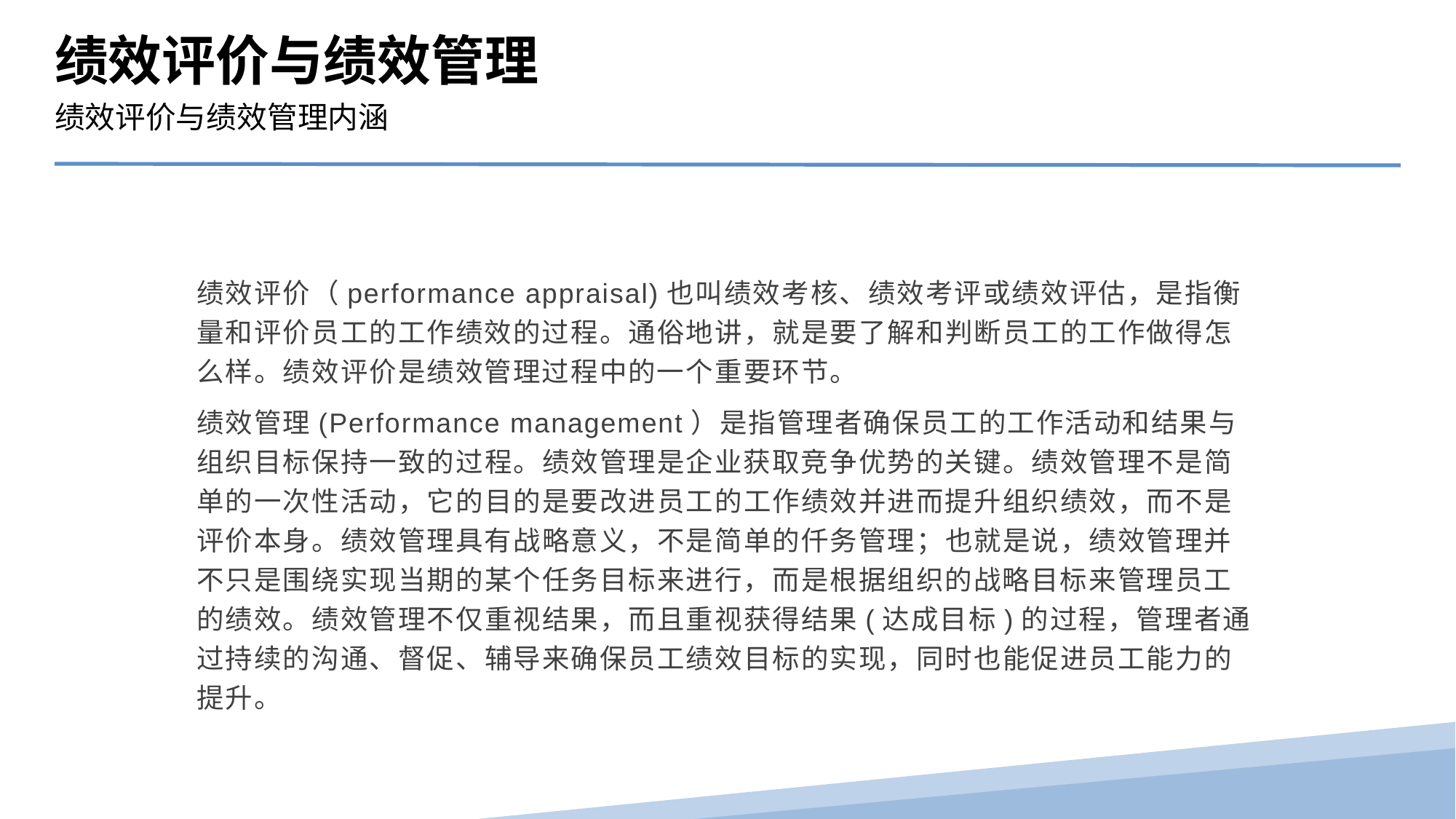

绩效评价与绩效管理
绩效评价与绩效管理内涵
绩效评价（performance appraisal)也叫绩效考核、绩效考评或绩效评估，是指衡量和评价员工的工作绩效的过程。通俗地讲，就是要了解和判断员工的工作做得怎么样。绩效评价是绩效管理过程中的一个重要环节。
绩效管理(Performance management）是指管理者确保员工的工作活动和结果与组织目标保持一致的过程。绩效管理是企业获取竞争优势的关键。绩效管理不是简单的一次性活动，它的目的是要改进员工的工作绩效并进而提升组织绩效，而不是评价本身。绩效管理具有战略意义，不是简单的仟务管理；也就是说，绩效管理并不只是围绕实现当期的某个任务目标来进行，而是根据组织的战略目标来管理员工的绩效。绩效管理不仅重视结果，而且重视获得结果(达成目标)的过程，管理者通过持续的沟通、督促、辅导来确保员工绩效目标的实现，同时也能促进员工能力的提升。